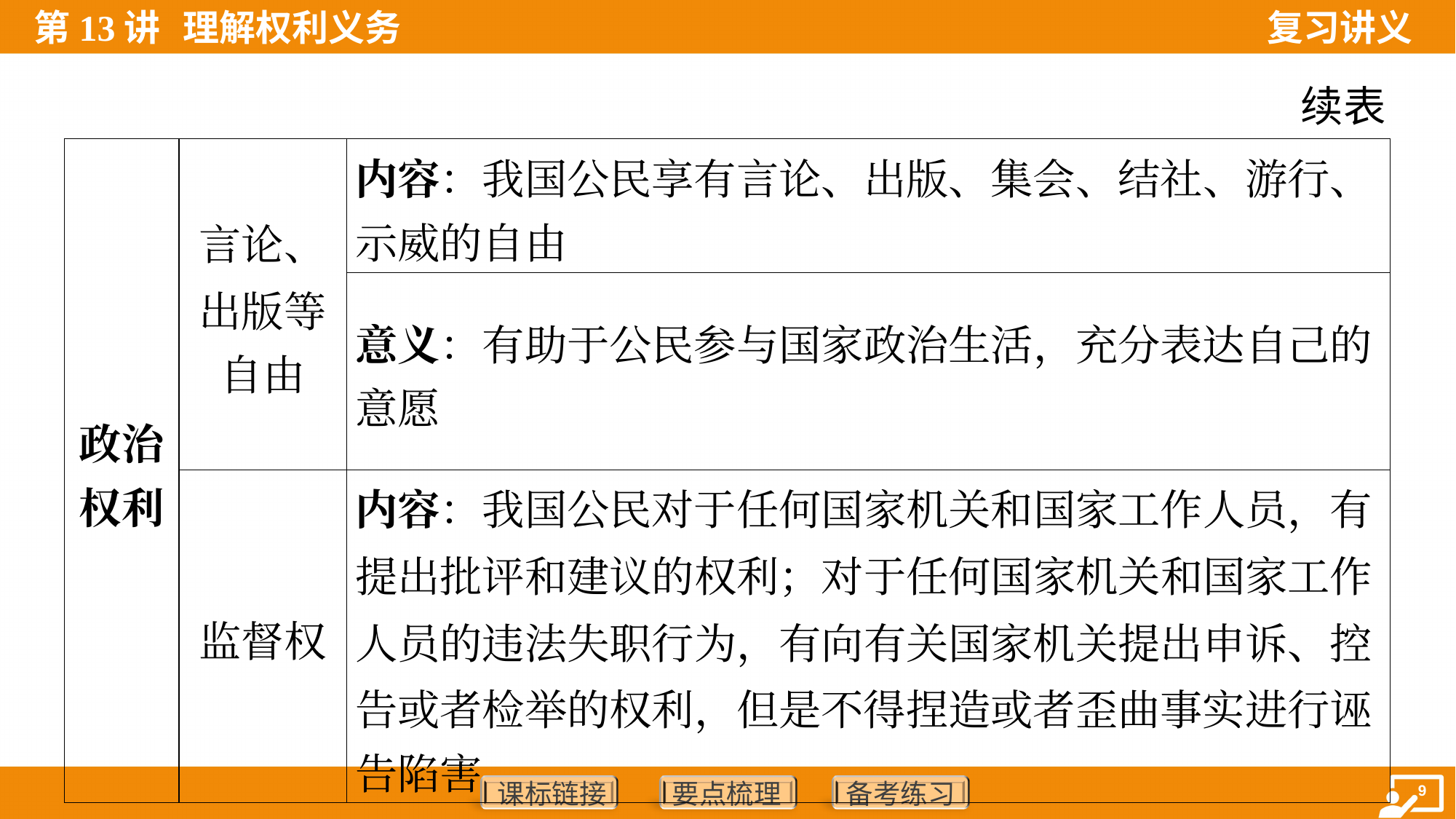

续表
| 政治 权利 | 言论、 出版等 自由 | 内容：我国公民享有言论、出版、集会、结社、游行、 示威的自由 |
| --- | --- | --- |
|  |  | 意义：有助于公民参与国家政治生活，充分表达自己的 意愿 |
|  | 监督权 | 内容：我国公民对于任何国家机关和国家工作人员，有 提出批评和建议的权利；对于任何国家机关和国家工作 人员的违法失职行为，有向有关国家机关提出申诉、控 告或者检举的权利，但是不得捏造或者歪曲事实进行诬 告陷害 |